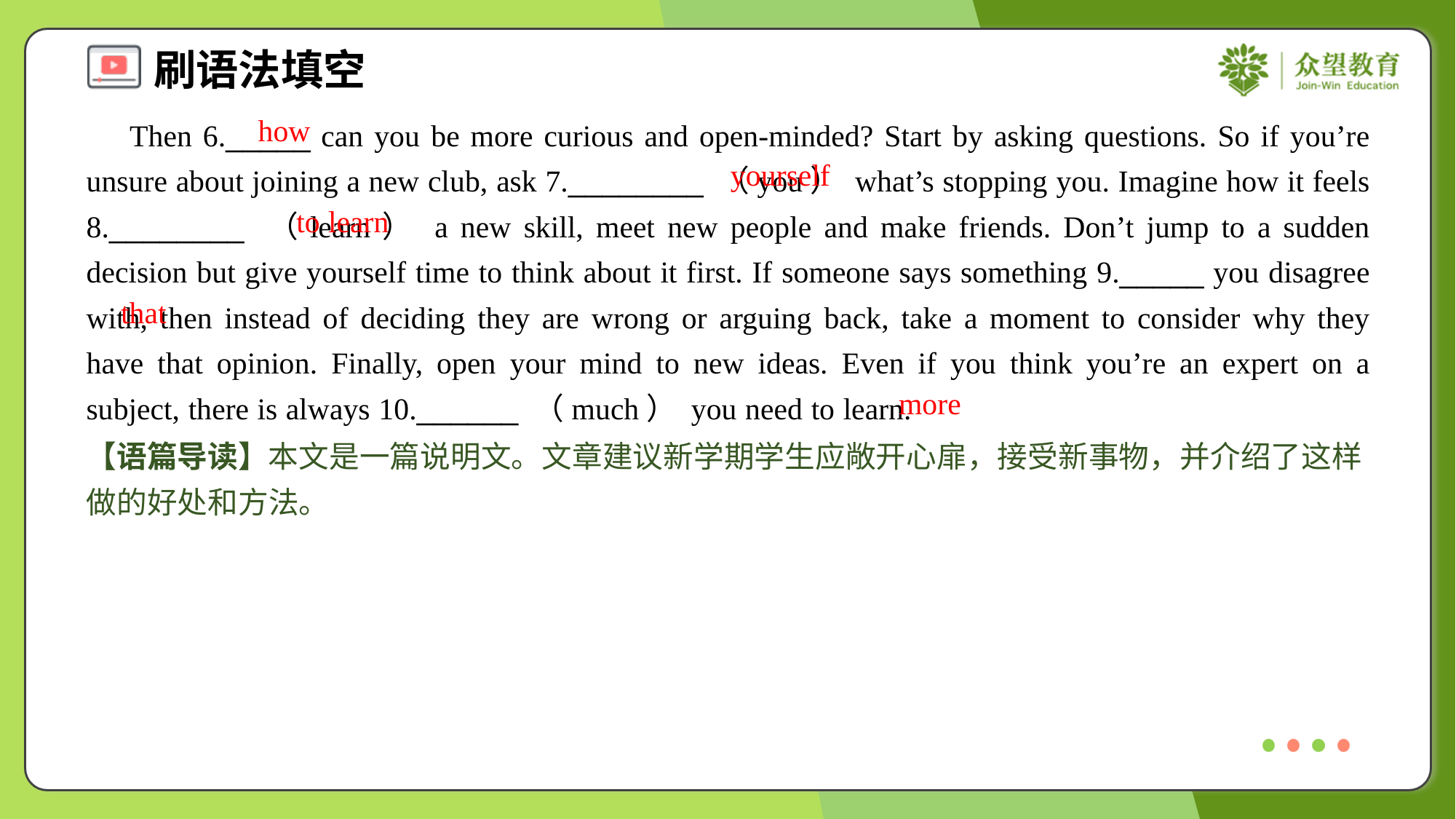

how
    Then 6._____ can you be more curious and open-minded? Start by asking questions. So if you’re unsure about joining a new club, ask 7.________ （you） what’s stopping you. Imagine how it feels 8.________ （learn） a new skill, meet new people and make friends. Don’t jump to a sudden decision but give yourself time to think about it first. If someone says something 9._____ you disagree with, then instead of deciding they are wrong or arguing back, take a moment to consider why they have that opinion. Finally, open your mind to new ideas. Even if you think you’re an expert on a subject, there is always 10.______ （much） you need to learn.
yourself
to learn
that
more
【语篇导读】本文是一篇说明文。文章建议新学期学生应敞开心扉，接受新事物，并介绍了这样做的好处和方法。